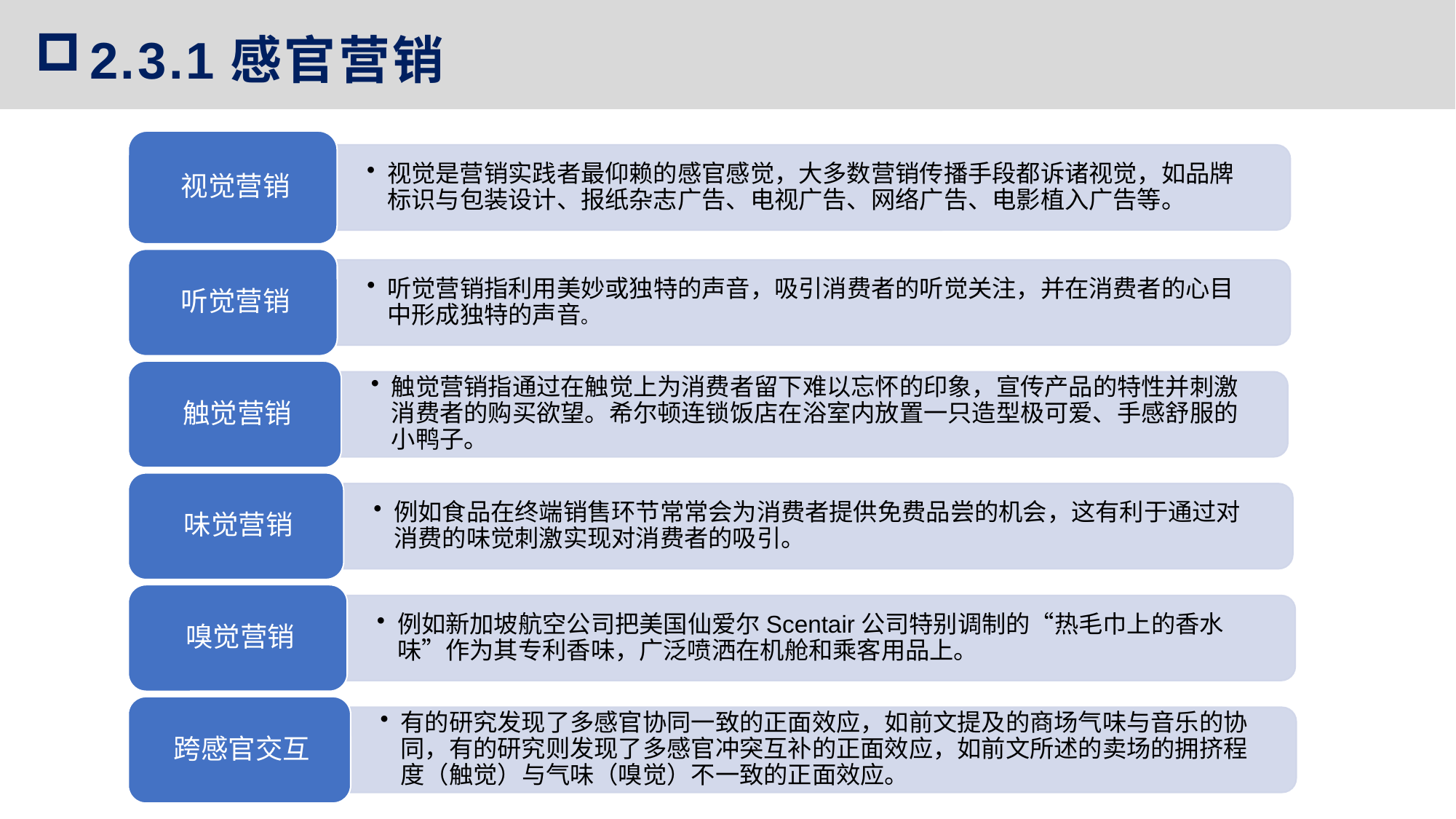

2.3.1感官营销
视觉是营销实践者最仰赖的感官感觉，大多数营销传播手段都诉诸视觉，如品牌标识与包装设计、报纸杂志广告、电视广告、网络广告、电影植入广告等。
视觉营销
听觉营销指利用美妙或独特的声音，吸引消费者的听觉关注，并在消费者的心目中形成独特的声音。
听觉营销
触觉营销指通过在触觉上为消费者留下难以忘怀的印象，宣传产品的特性并刺激消费者的购买欲望。希尔顿连锁饭店在浴室内放置一只造型极可爱、手感舒服的小鸭子。
触觉营销
例如食品在终端销售环节常常会为消费者提供免费品尝的机会，这有利于通过对消费的味觉刺激实现对消费者的吸引。
味觉营销
例如新加坡航空公司把美国仙爱尔Scentair公司特别调制的“热毛巾上的香水味”作为其专利香味，广泛喷洒在机舱和乘客用品上。
嗅觉营销
有的研究发现了多感官协同一致的正面效应，如前文提及的商场气味与音乐的协同，有的研究则发现了多感官冲突互补的正面效应，如前文所述的卖场的拥挤程度（触觉）与气味（嗅觉）不一致的正面效应。
跨感官交互